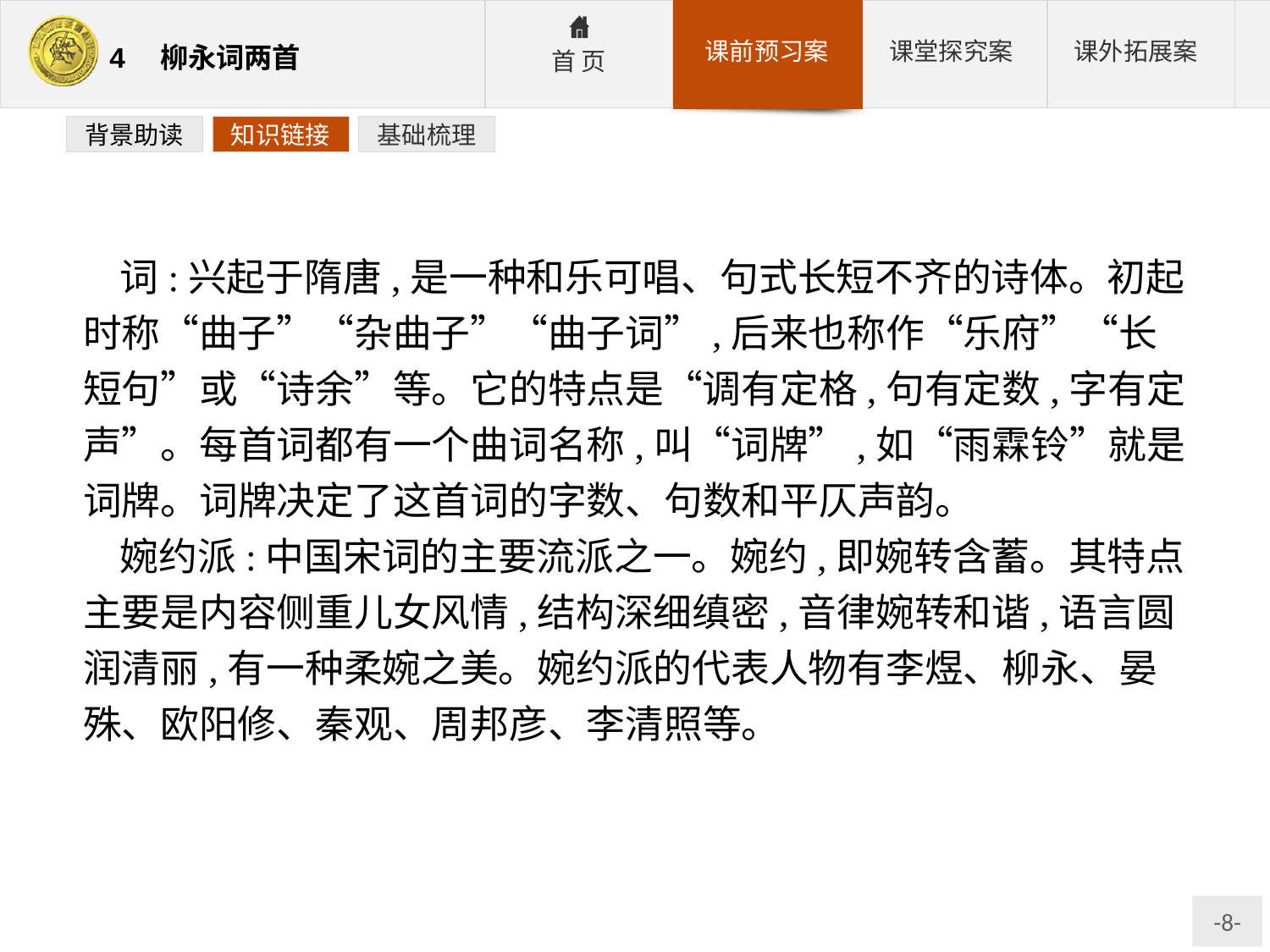

背景助读
知识链接
基础梳理
词:兴起于隋唐,是一种和乐可唱、句式长短不齐的诗体。初起时称“曲子”“杂曲子”“曲子词”,后来也称作“乐府”“长短句”或“诗余”等。它的特点是“调有定格,句有定数,字有定声”。每首词都有一个曲词名称,叫“词牌”,如“雨霖铃”就是词牌。词牌决定了这首词的字数、句数和平仄声韵。
婉约派:中国宋词的主要流派之一。婉约,即婉转含蓄。其特点主要是内容侧重儿女风情,结构深细缜密,音律婉转和谐,语言圆润清丽,有一种柔婉之美。婉约派的代表人物有李煜、柳永、晏殊、欧阳修、秦观、周邦彦、李清照等。